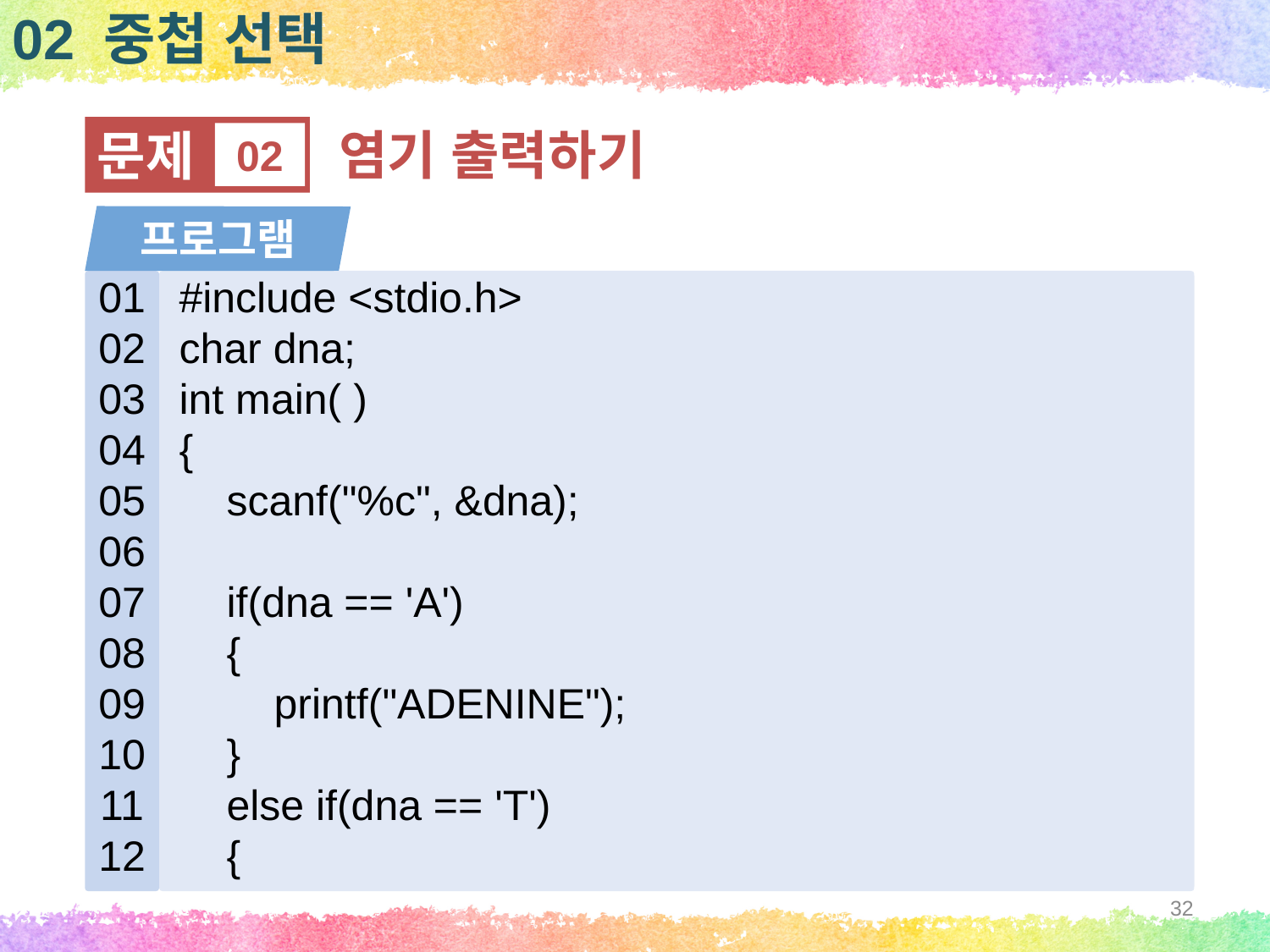

02 중첩 선택
문제
02
염기 출력하기
프로그램
01
02
03
04
05
06
07
08
09
10
11
12
#include <stdio.h>
char dna;
int main( )
{
    scanf("%c", &dna);

    if(dna == 'A')
    {
        printf("ADENINE");
    }
    else if(dna == 'T')
    {
32